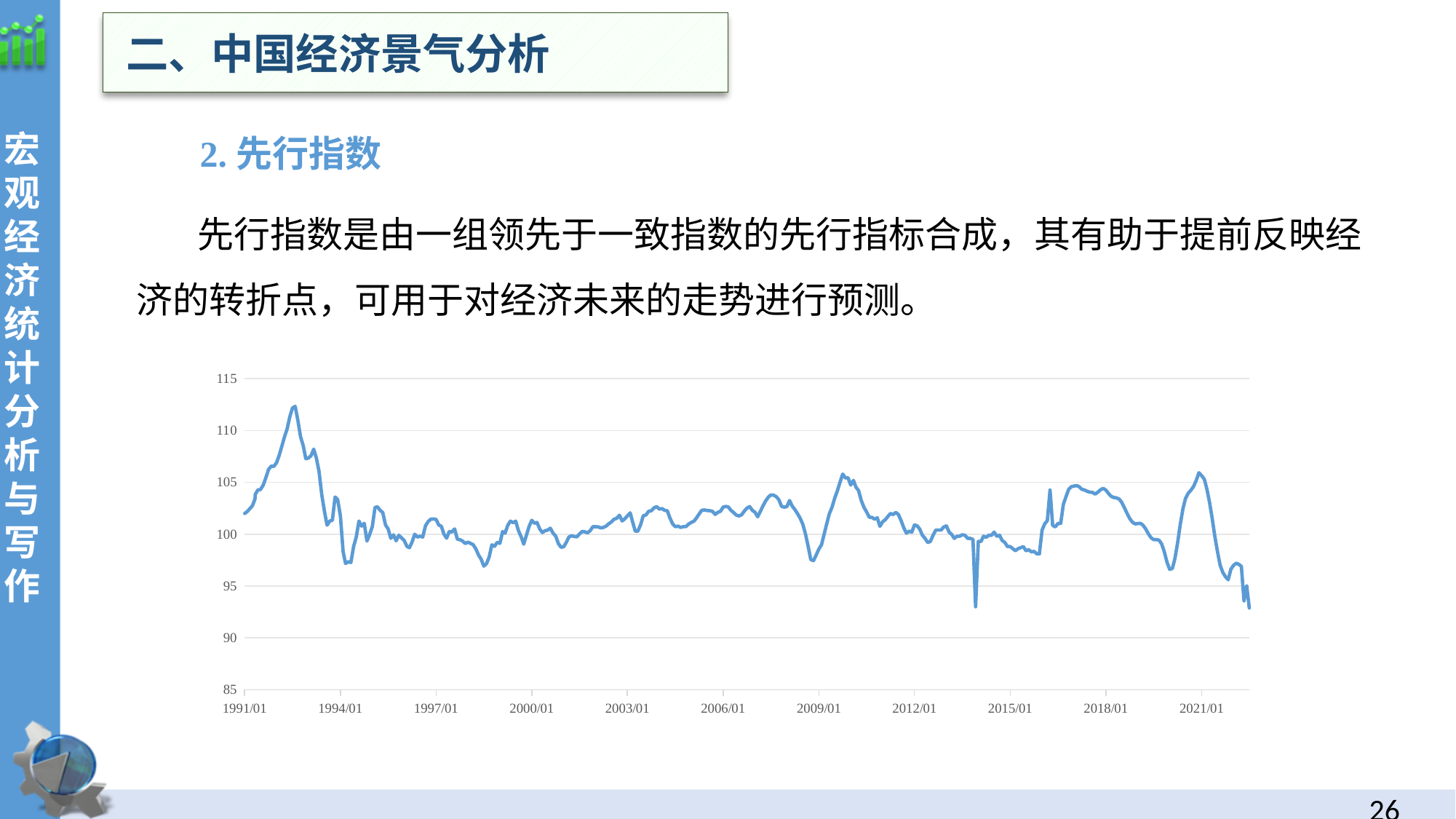

二、中国经济景气分析
宏观经济统计分析与写作

       2.先行指数
       先行指数是由一组领先于一致指数的先行指标合成，其有助于提前反映经济的转折点，可用于对经济未来的走势进行预测。

### Chart

| Category | 先行指数1996=100 |
|---|---|
| 33239 | 102.0 |
| 33270 | 102.2 |
| 33328 | 102.75 |
| 33358 | 103.43 |
| 33359 | 103.82 |
| 33390 | 104.27 |
| 33420 | 104.31 |
| 33451 | 104.73 |
| 33482 | 105.46 |
| 33512 | 106.24 |
| 33543 | 106.57 |
| 33573 | 106.54 |
| 33604 | 106.9 |
| 33635 | 107.63 |
| 33664 | 108.47 |
| 33695 | 109.39 |
| 33725 | 110.16 |
| 33756 | 111.34 |
| 33786 | 112.17 |
| 33817 | 112.33 |
| 33848 | 110.98 |
| 33878 | 109.42 |
| 33909 | 108.55 |
| 33939 | 107.28 |
| 33970 | 107.35 |
| 34001 | 107.6 |
| 34029 | 108.21 |
| 34060 | 107.34 |
| 34090 | 106.07 |
| 34121 | 103.84 |
| 34151 | 102.27 |
| 34182 | 100.87 |
| 34213 | 101.27 |
| 34243 | 101.35 |
| 34274 | 103.59 |
| 34304 | 103.33 |
| 34335 | 101.75 |
| 34366 | 98.31 |
| 34394 | 97.17 |
| 34425 | 97.34 |
| 34455 | 97.27 |
| 34486 | 98.81 |
| 34516 | 99.71 |
| 34547 | 101.27 |
| 34578 | 100.78 |
| 34608 | 101.05 |
| 34639 | 99.34 |
| 34669 | 99.95 |
| 34700 | 100.73 |
| 34731 | 102.58 |
| 34759 | 102.64 |
| 34790 | 102.3 |
| 34820 | 102.09 |
| 34851 | 100.9 |
| 34881 | 100.52 |
| 34912 | 99.6 |
| 34943 | 99.94 |
| 34973 | 99.36 |
| 35004 | 99.9 |
| 35034 | 99.65 |
| 35065 | 99.4 |
| 35096 | 98.83 |
| 35125 | 98.69 |
| 35156 | 99.25 |
| 35186 | 100.0 |
| 35217 | 99.73 |
| 35247 | 99.81 |
| 35278 | 99.73 |
| 35309 | 100.81 |
| 35339 | 101.21 |
| 35370 | 101.45 |
| 35400 | 101.47 |
| 35431 | 101.43 |
| 35462 | 100.88 |
| 35490 | 100.78 |
| 35521 | 100.01 |
| 35551 | 99.62 |
| 35582 | 100.27 |
| 35612 | 100.22 |
| 35643 | 100.51 |
| 35674 | 99.52 |
| 35704 | 99.47 |
| 35735 | 99.34 |
| 35765 | 99.1 |
| 35796 | 99.24 |
| 35827 | 99.11 |
| 35855 | 98.99 |
| 35886 | 98.58 |
| 35916 | 98.0 |
| 35947 | 97.58 |
| 35977 | 96.92 |
| 36008 | 97.15 |
| 36039 | 97.82 |
| 36069 | 98.97 |
| 36100 | 98.83 |
| 36130 | 99.21 |
| 36161 | 99.12 |
| 36192 | 100.25 |
| 36220 | 100.1 |
| 36251 | 100.85 |
| 36281 | 101.26 |
| 36312 | 101.12 |
| 36342 | 101.26 |
| 36373 | 100.36 |
| 36404 | 99.77 |
| 36434 | 99.04 |
| 36465 | 99.91 |
| 36495 | 100.74 |
| 36526 | 101.34 |
| 36557 | 101.06 |
| 36586 | 101.13 |
| 36617 | 100.51 |
| 36647 | 100.16 |
| 36678 | 100.34 |
| 36708 | 100.4 |
| 36739 | 100.58 |
| 36770 | 100.1 |
| 36800 | 99.82 |
| 36831 | 99.09 |
| 36861 | 98.74 |
| 36892 | 98.79 |
| 36923 | 99.24 |
| 36951 | 99.73 |
| 36982 | 99.85 |
| 37012 | 99.78 |
| 37043 | 99.75 |
| 37073 | 100.03 |
| 37104 | 100.27 |
| 37135 | 100.23 |
| 37165 | 100.13 |
| 37196 | 100.35 |
| 37226 | 100.73 |
| 37257 | 100.72 |
| 37288 | 100.71 |
| 37316 | 100.61 |
| 37347 | 100.66 |
| 37377 | 100.78 |
| 37408 | 101.01 |
| 37438 | 101.18 |
| 37469 | 101.45 |
| 37500 | 101.54 |
| 37530 | 101.83 |
| 37561 | 101.28 |
| 37591 | 101.48 |
| 37622 | 101.78 |
| 37653 | 102.06 |
| 37681 | 101.19 |
| 37712 | 100.28 |
| 37742 | 100.31 |
| 37773 | 100.93 |
| 37803 | 101.78 |
| 37834 | 101.86 |
| 37865 | 102.22 |
| 37895 | 102.26 |
| 37926 | 102.54 |
| 37956 | 102.66 |
| 37987 | 102.42 |
| 38018 | 102.47 |
| 38047 | 102.31 |
| 38078 | 102.26 |
| 38108 | 101.57 |
| 38139 | 101.0 |
| 38169 | 100.73 |
| 38200 | 100.78 |
| 38231 | 100.66 |
| 38261 | 100.73 |
| 38292 | 100.74 |
| 38322 | 100.98 |
| 38353 | 101.14 |
| 38384 | 101.26 |
| 38412 | 101.57 |
| 38443 | 101.96 |
| 38473 | 102.31 |
| 38504 | 102.34 |
| 38534 | 102.29 |
| 38565 | 102.27 |
| 38596 | 102.2 |
| 38626 | 101.91 |
| 38657 | 102.11 |
| 38687 | 102.21 |
| 38718 | 102.62 |
| 38749 | 102.68 |
| 38777 | 102.63 |
| 38808 | 102.3 |
| 38838 | 102.09 |
| 38869 | 101.84 |
| 38899 | 101.76 |
| 38930 | 101.88 |
| 38961 | 102.24 |
| 38991 | 102.52 |
| 39022 | 102.66 |
| 39052 | 102.31 |
| 39083 | 102.12 |
| 39114 | 101.68 |
| 39142 | 102.16 |
| 39173 | 102.71 |
| 39203 | 103.18 |
| 39234 | 103.56 |
| 39264 | 103.79 |
| 39295 | 103.77 |
| 39326 | 103.63 |
| 39356 | 103.33 |
| 39387 | 102.69 |
| 39417 | 102.61 |
| 39448 | 102.66 |
| 39479 | 103.25 |
| 39508 | 102.73 |
| 39539 | 102.38 |
| 39569 | 102.0 |
| 39600 | 101.54 |
| 39630 | 100.97 |
| 39661 | 100.02 |
| 39692 | 98.82 |
| 39722 | 97.54 |
| 39753 | 97.45 |
| 39783 | 97.98 |
| 39814 | 98.56 |
| 39845 | 98.99 |
| 39873 | 99.96 |
| 39904 | 101.0 |
| 39934 | 101.97 |
| 39965 | 102.61 |
| 39995 | 103.46 |
| 40026 | 104.19 |
| 40057 | 105.04 |
| 40087 | 105.8 |
| 40118 | 105.43 |
| 40148 | 105.45 |
| 40179 | 104.74 |
| 40210 | 105.19 |
| 40238 | 104.55 |
| 40269 | 104.2 |
| 40299 | 103.27 |
| 40330 | 102.6 |
| 40360 | 102.16 |
| 40391 | 101.64 |
| 40422 | 101.62 |
| 40452 | 101.45 |
| 40483 | 101.58 |
| 40513 | 100.76 |
| 40544 | 101.2 |
| 40575 | 101.4 |
| 40603 | 101.7 |
| 40634 | 102.0 |
| 40664 | 101.9 |
| 40695 | 102.1 |
| 40725 | 101.9 |
| 40756 | 101.3 |
| 40787 | 100.6 |
| 40817 | 100.1 |
| 40848 | 100.3 |
| 40878 | 100.2 |
| 40909 | 100.9 |
| 40940 | 100.8 |
| 40969 | 100.5 |
| 41000 | 99.9 |
| 41030 | 99.6 |
| 41061 | 99.2 |
| 41091 | 99.3 |
| 41122 | 99.9 |
| 41153 | 100.4 |
| 41183 | 100.4 |
| 41214 | 100.4 |
| 41244 | 100.7 |
| 41275 | 100.8 |
| 41306 | 100.2 |
| 41334 | 99.99 |
| 41365 | 99.6 |
| 41395 | 99.8 |
| 41426 | 99.8 |
| 41456 | 99.95 |
| 41487 | 99.9 |
| 41518 | 99.6 |
| 41548 | 99.6 |
| 41579 | 99.5 |
| 41609 | 93.0 |
| 41640 | 99.3 |
| 41671 | 99.3 |
| 41699 | 99.8 |
| 41730 | 99.7 |
| 41760 | 99.9 |
| 41791 | 99.9 |
| 41821 | 100.2 |
| 41852 | 99.8 |
| 41883 | 99.9 |
| 41913 | 99.4 |
| 41944 | 99.2 |
| 41974 | 98.8 |
| 42005 | 98.8 |
| 42036 | 98.6 |
| 42064 | 98.4 |
| 42095 | 98.6 |
| 42125 | 98.7 |
| 42156 | 98.8 |
| 42186 | 98.4 |
| 42217 | 98.5 |
| 42248 | 98.29 |
| 42278 | 98.34 |
| 42309 | 98.11 |
| 42339 | 98.1 |
| 42370 | 100.4 |
| 42401 | 101.02 |
| 42430 | 101.3 |
| 42461 | 104.26 |
| 42491 | 100.84 |
| 42522 | 100.71 |
| 42552 | 101.04 |
| 42583 | 101.04 |
| 42614 | 102.9 |
| 42644 | 103.62 |
| 42675 | 104.34 |
| 42705 | 104.58 |
| 42736 | 104.65 |
| 42767 | 104.69 |
| 42795 | 104.58 |
| 42826 | 104.33 |
| 42856 | 104.27 |
| 42887 | 104.14 |
| 42917 | 104.06 |
| 42948 | 104.03 |
| 42979 | 103.87 |
| 43009 | 104.06 |
| 43040 | 104.29 |
| 43070 | 104.42 |
| 43101 | 104.26 |
| 43132 | 103.92 |
| 43160 | 103.66 |
| 43191 | 103.54 |
| 43221 | 103.51 |
| 43252 | 103.4 |
| 43282 | 103.08 |
| 43313 | 102.56 |
| 43344 | 102.0 |
| 43374 | 101.51 |
| 43405 | 101.16 |
| 43435 | 101.0 |
| 43466 | 101.03 |
| 43497 | 101.05 |
| 43525 | 100.88 |
| 43556 | 100.52 |
| 43586 | 100.06 |
| 43617 | 99.67 |
| 43647 | 99.48 |
| 43678 | 99.48 |
| 43709 | 99.43 |
| 43739 | 99.07 |
| 43770 | 98.3 |
| 43800 | 97.31 |
| 43831 | 96.61 |
| 43862 | 96.69 |
| 43891 | 97.64 |
| 43922 | 99.17 |
| 43952 | 100.92 |
| 43983 | 102.46 |
| 44013 | 103.46 |
| 44044 | 103.96 |
| 44075 | 104.25 |
| 44105 | 104.61 |
| 44136 | 105.21 |
| 44166 | 105.93 |
| 44197 | 105.65 |
| 44228 | 105.3 |
| 44256 | 104.4 |
| 44287 | 103.1 |
| 44317 | 101.57 |
| 44348 | 99.8 |
| 44378 | 98.34 |
| 44409 | 97.0 |
| 44440 | 96.3 |
| 44470 | 95.9 |
| 44501 | 95.6 |
| 44531 | 96.6 |
| 44562 | 97.0 |
| 44593 | 97.2 |
| 44621 | 97.1 |
| 44652 | 96.9 |
| 44682 | 93.57 |
| 44713 | 95.03 |
| 44743 | 92.88 |
26